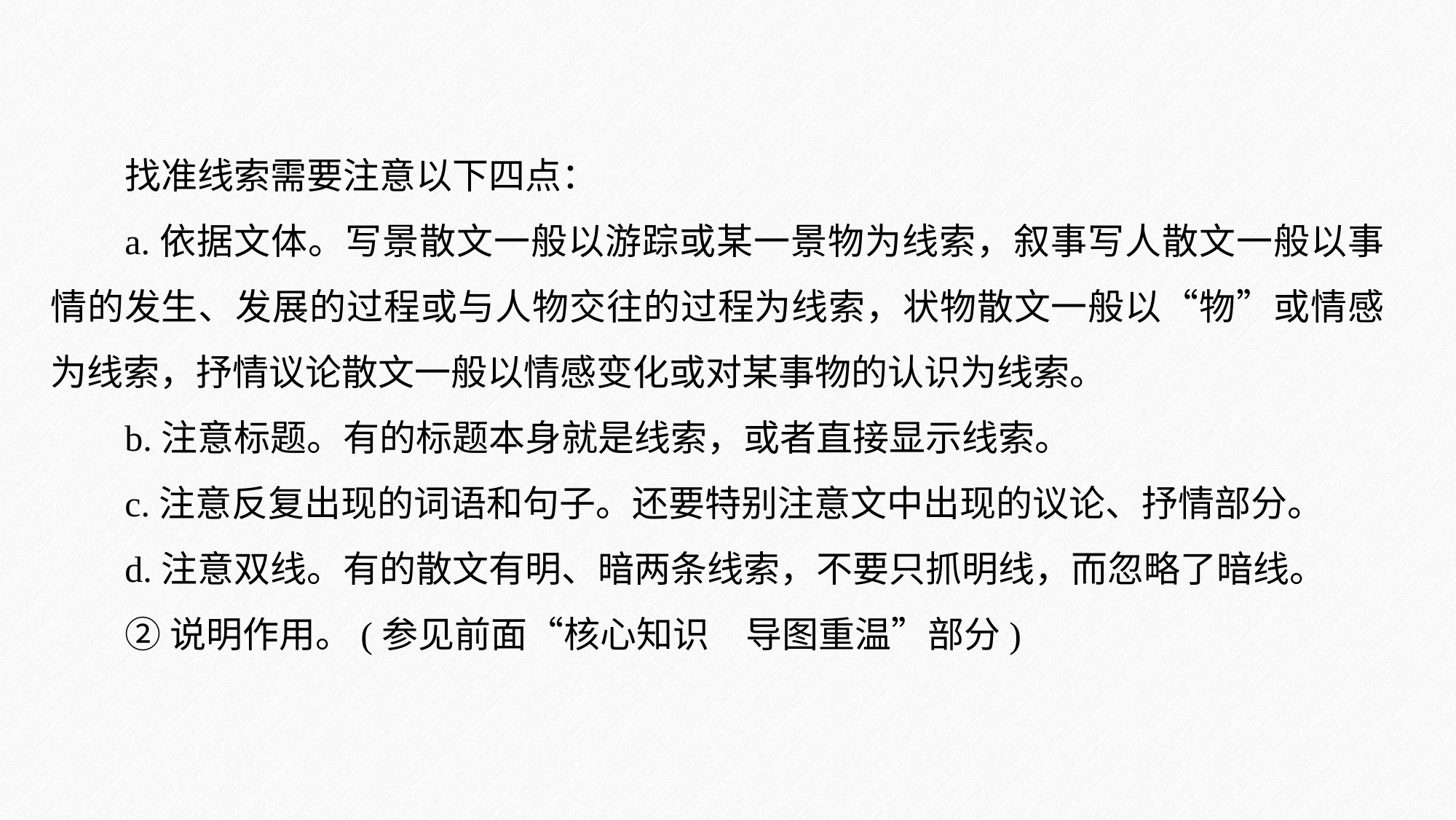

找准线索需要注意以下四点：
a.依据文体。写景散文一般以游踪或某一景物为线索，叙事写人散文一般以事情的发生、发展的过程或与人物交往的过程为线索，状物散文一般以“物”或情感为线索，抒情议论散文一般以情感变化或对某事物的认识为线索。
b.注意标题。有的标题本身就是线索，或者直接显示线索。
c.注意反复出现的词语和句子。还要特别注意文中出现的议论、抒情部分。
d.注意双线。有的散文有明、暗两条线索，不要只抓明线，而忽略了暗线。
②说明作用。(参见前面“核心知识　导图重温”部分)